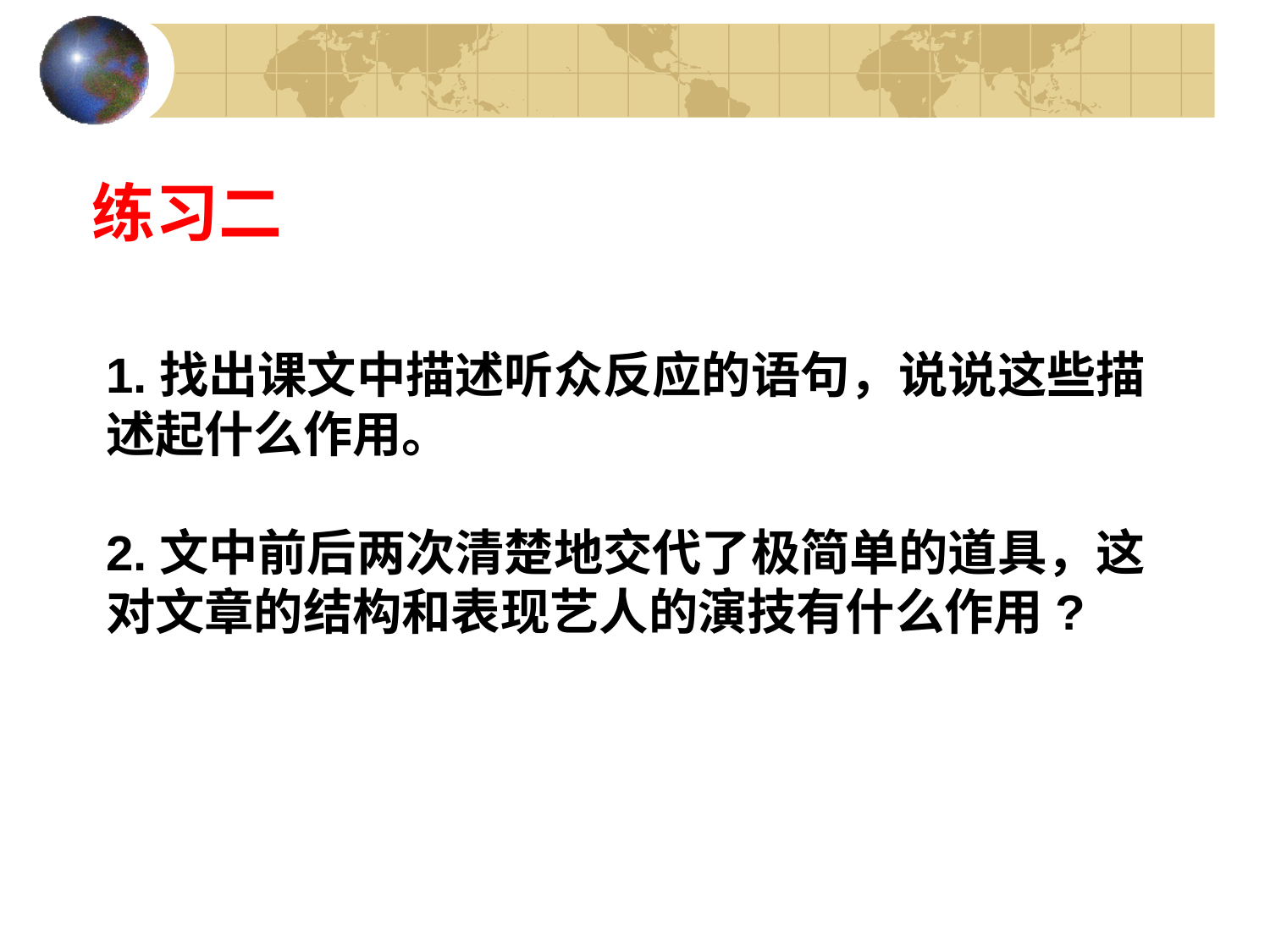

# 练习二
1.找出课文中描述听众反应的语句，说说这些描述起什么作用。

2.文中前后两次清楚地交代了极简单的道具，这对文章的结构和表现艺人的演技有什么作用?